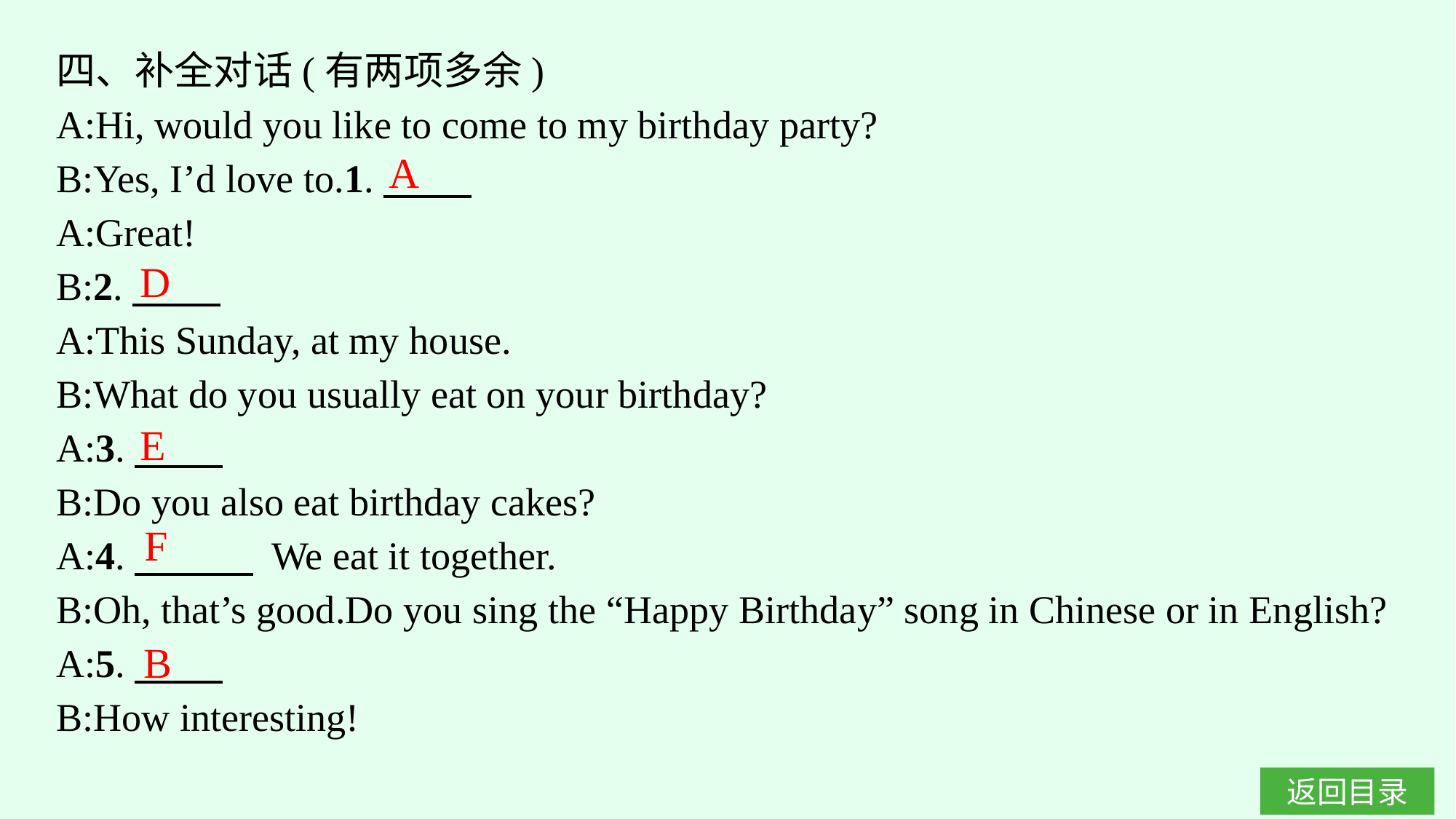

四、补全对话(有两项多余)
A:Hi, would you like to come to my birthday party?
B:Yes, I’d love to.1.
A:Great!
B:2.
A:This Sunday, at my house.
B:What do you usually eat on your birthday?
A:3.
B:Do you also eat birthday cakes?
A:4.　　　 We eat it together.
B:Oh, that’s good.Do you sing the “Happy Birthday” song in Chinese or in English?
A:5.
B:How interesting!
A
D
E
F
B